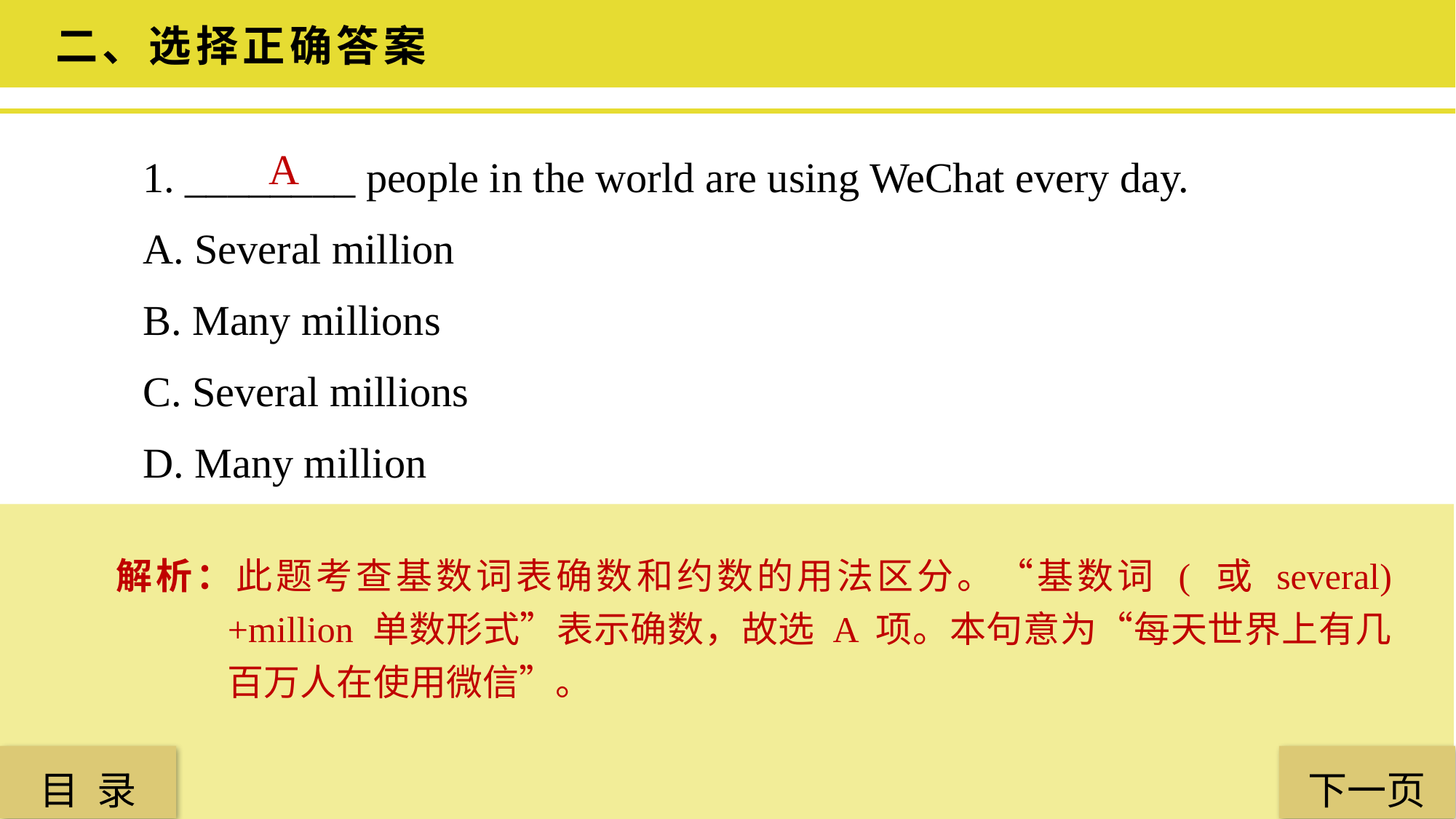

二、选择正确答案
1. ________ people in the world are using WeChat every day.
A. Several million
B. Many millions
C. Several millions
D. Many million
A
解析：此题考查基数词表确数和约数的用法区分。“基数词 ( 或 several)+million 单数形式”表示确数，故选 A 项。本句意为“每天世界上有几百万人在使用微信”。